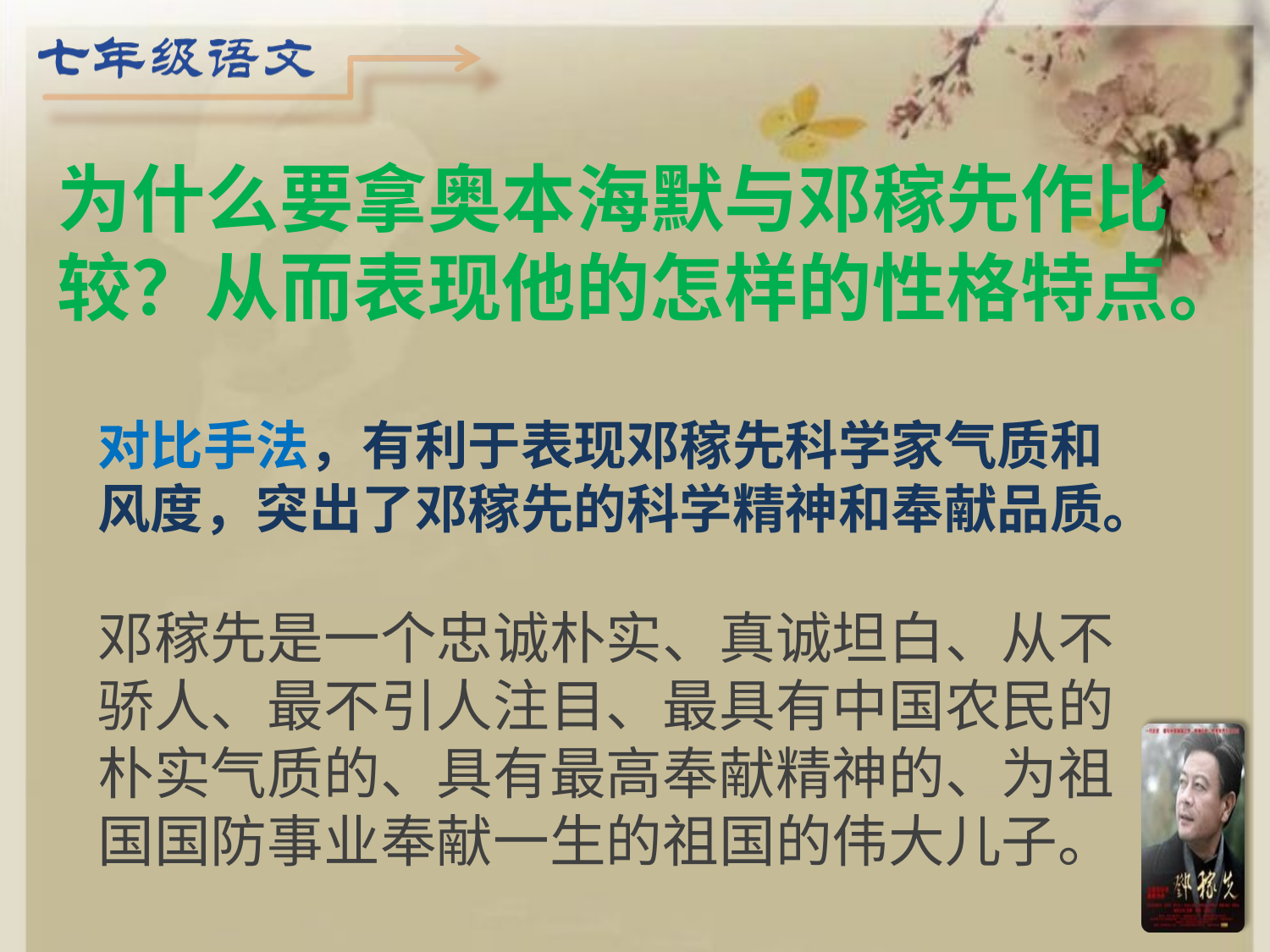

为什么要拿奥本海默与邓稼先作比较？从而表现他的怎样的性格特点。
# 对比手法，有利于表现邓稼先科学家气质和风度，突出了邓稼先的科学精神和奉献品质。
邓稼先是一个忠诚朴实、真诚坦白、从不骄人、最不引人注目、最具有中国农民的朴实气质的、具有最高奉献精神的、为祖国国防事业奉献一生的祖国的伟大儿子。